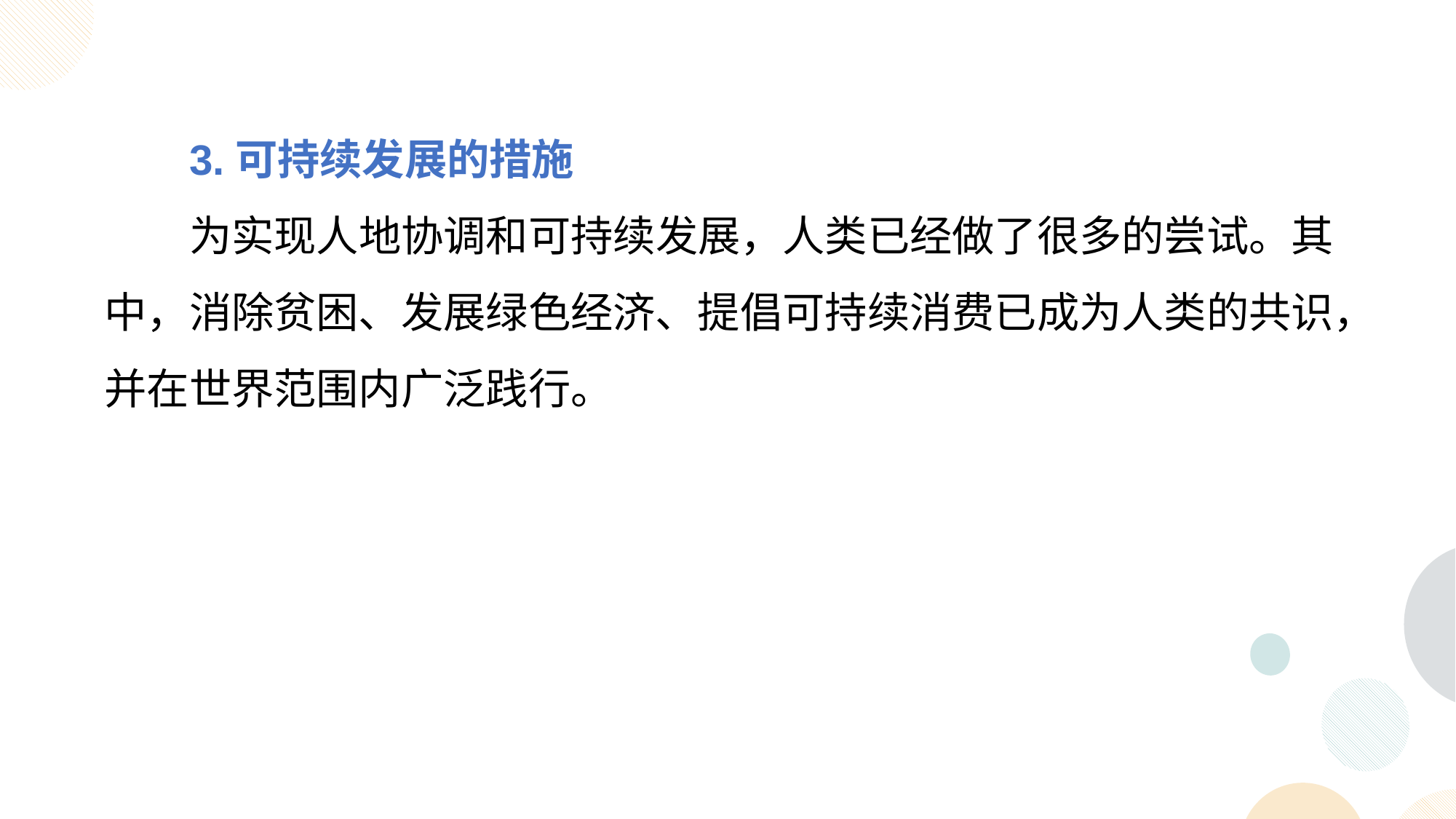

3.可持续发展的措施
为实现人地协调和可持续发展，人类已经做了很多的尝试。其中，消除贫困、发展绿色经济、提倡可持续消费已成为人类的共识，并在世界范围内广泛践行。